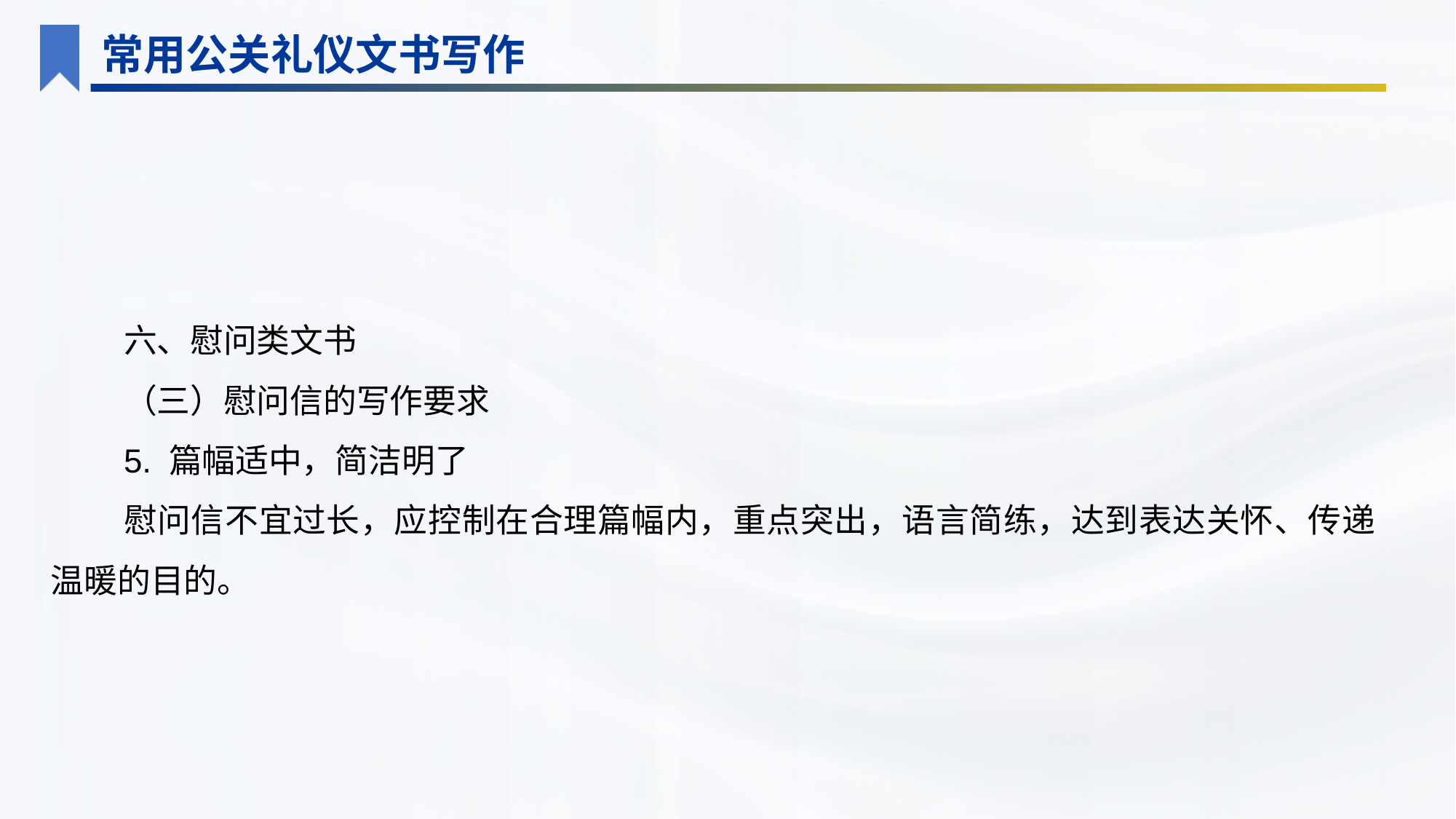

常用公关礼仪文书写作
六、慰问类文书
（三）慰问信的写作要求
5. 篇幅适中，简洁明了
慰问信不宜过长，应控制在合理篇幅内，重点突出，语言简练，达到表达关怀、传递温暖的目的。